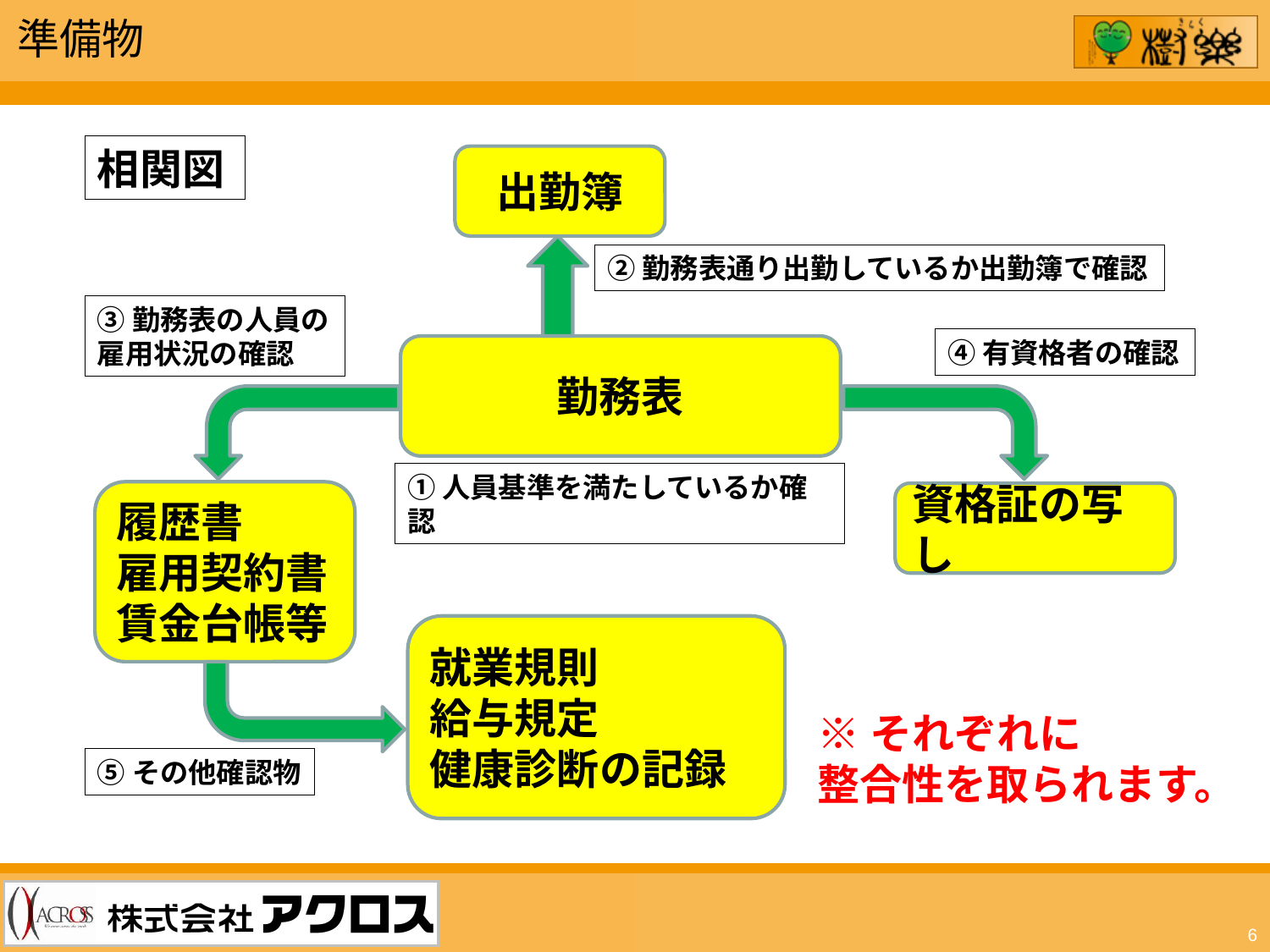

準備物
相関図
出勤簿

②勤務表通り出勤しているか出勤簿で確認
③勤務表の人員の雇用状況の確認
④有資格者の確認

勤務表
①人員基準を満たしているか確認
履歴書
雇用契約書
賃金台帳等
資格証の写し
就業規則
給与規定
健康診断の記録

※それぞれに
整合性を取られます。
⑤その他確認物
6